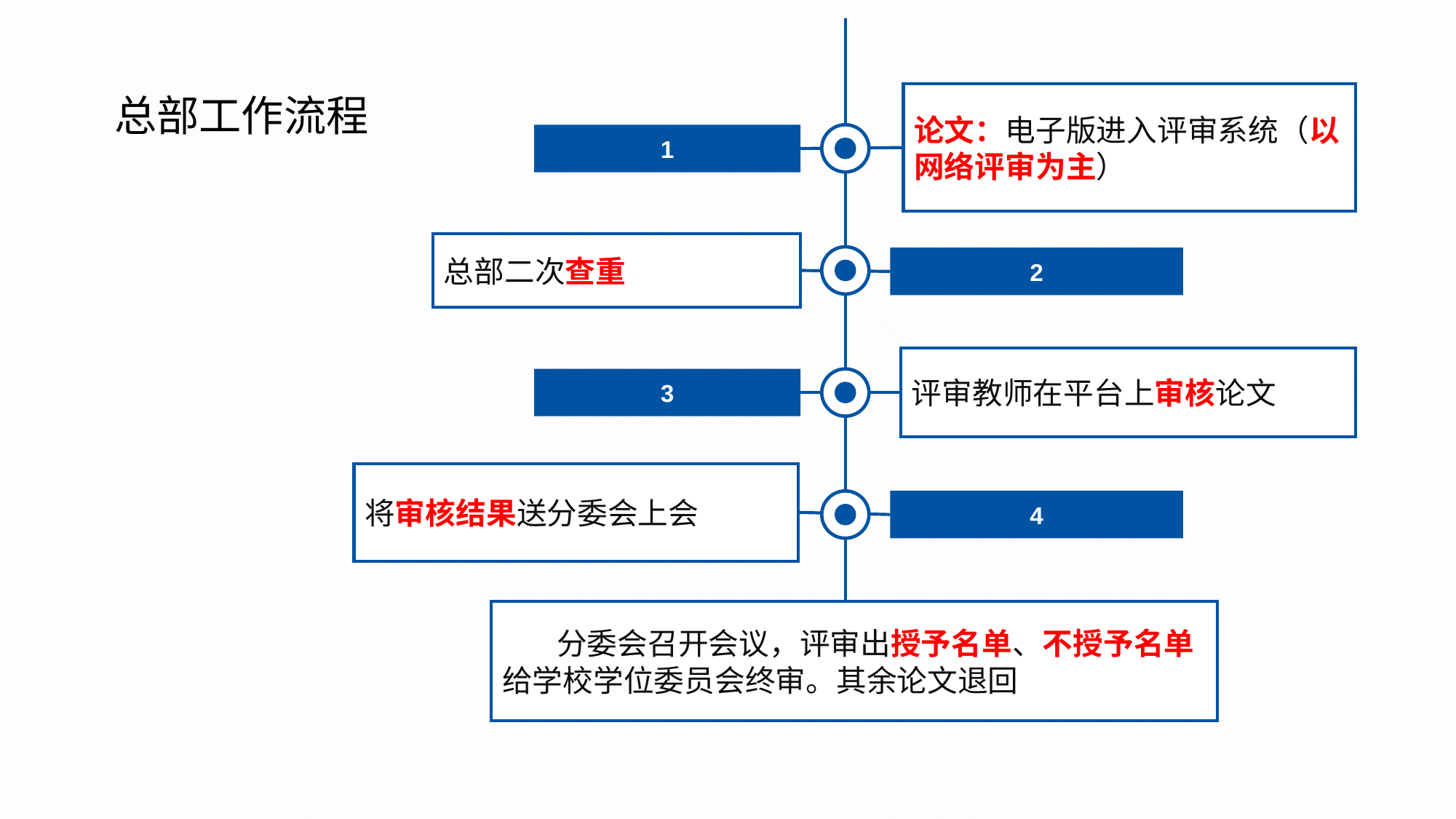

总部工作流程
论文：电子版进入评审系统（以网络评审为主）
1

总部二次查重

2
评审教师在平台上审核论文
3

将审核结果送分委会上会
4

分委会召开会议，评审出授予名单、不授予名单给学校学位委员会终审。其余论文退回